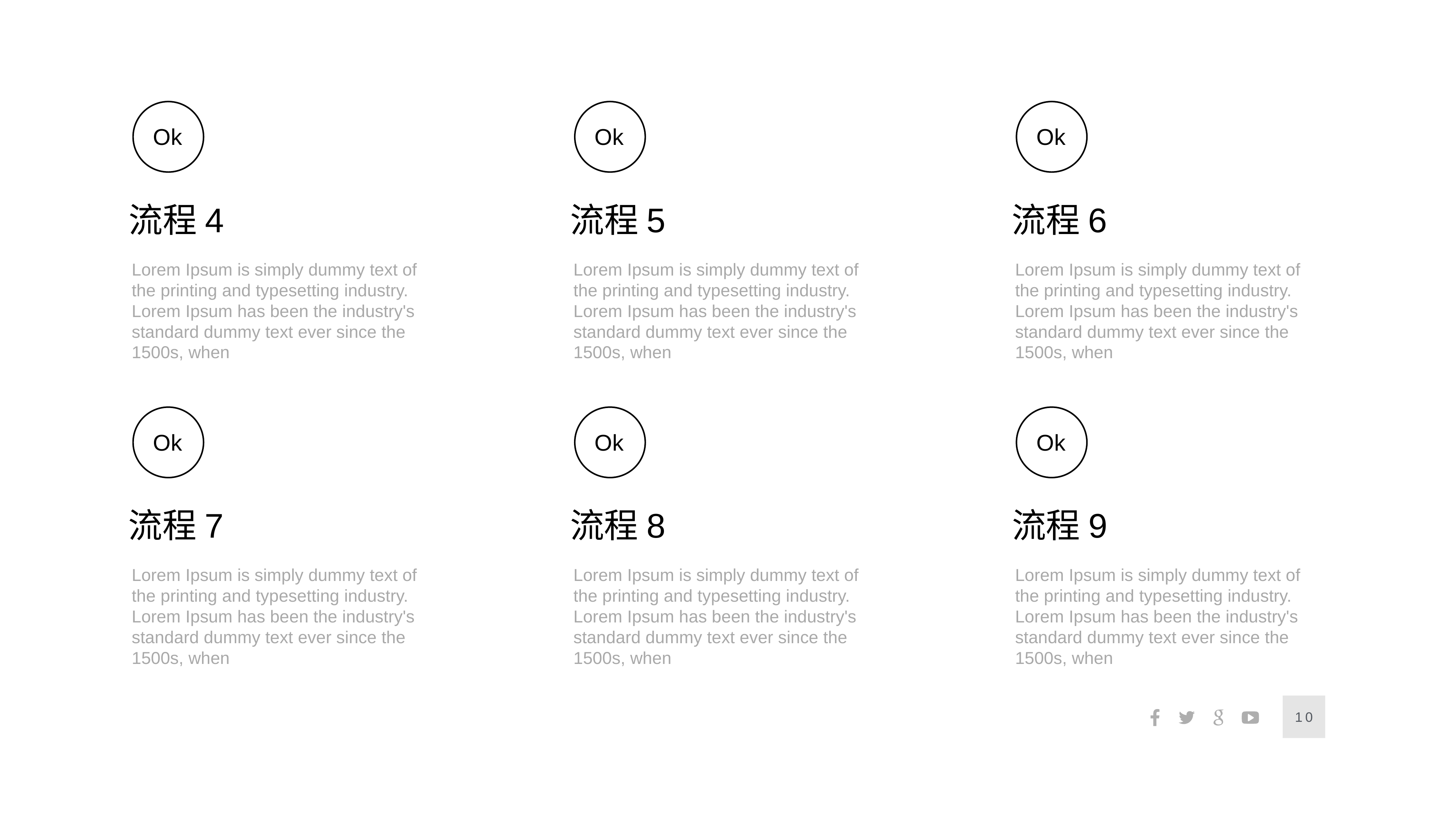

Ok
流程4
Lorem Ipsum is simply dummy text of the printing and typesetting industry. Lorem Ipsum has been the industry's standard dummy text ever since the 1500s, when

Ok
流程7
Lorem Ipsum is simply dummy text of the printing and typesetting industry. Lorem Ipsum has been the industry's standard dummy text ever since the 1500s, when

Ok
流程5
Lorem Ipsum is simply dummy text of the printing and typesetting industry. Lorem Ipsum has been the industry's standard dummy text ever since the 1500s, when

Ok
流程8
Lorem Ipsum is simply dummy text of the printing and typesetting industry. Lorem Ipsum has been the industry's standard dummy text ever since the 1500s, when

Ok
流程6
Lorem Ipsum is simply dummy text of the printing and typesetting industry. Lorem Ipsum has been the industry's standard dummy text ever since the 1500s, when

Ok
流程9
Lorem Ipsum is simply dummy text of the printing and typesetting industry. Lorem Ipsum has been the industry's standard dummy text ever since the 1500s, when
10